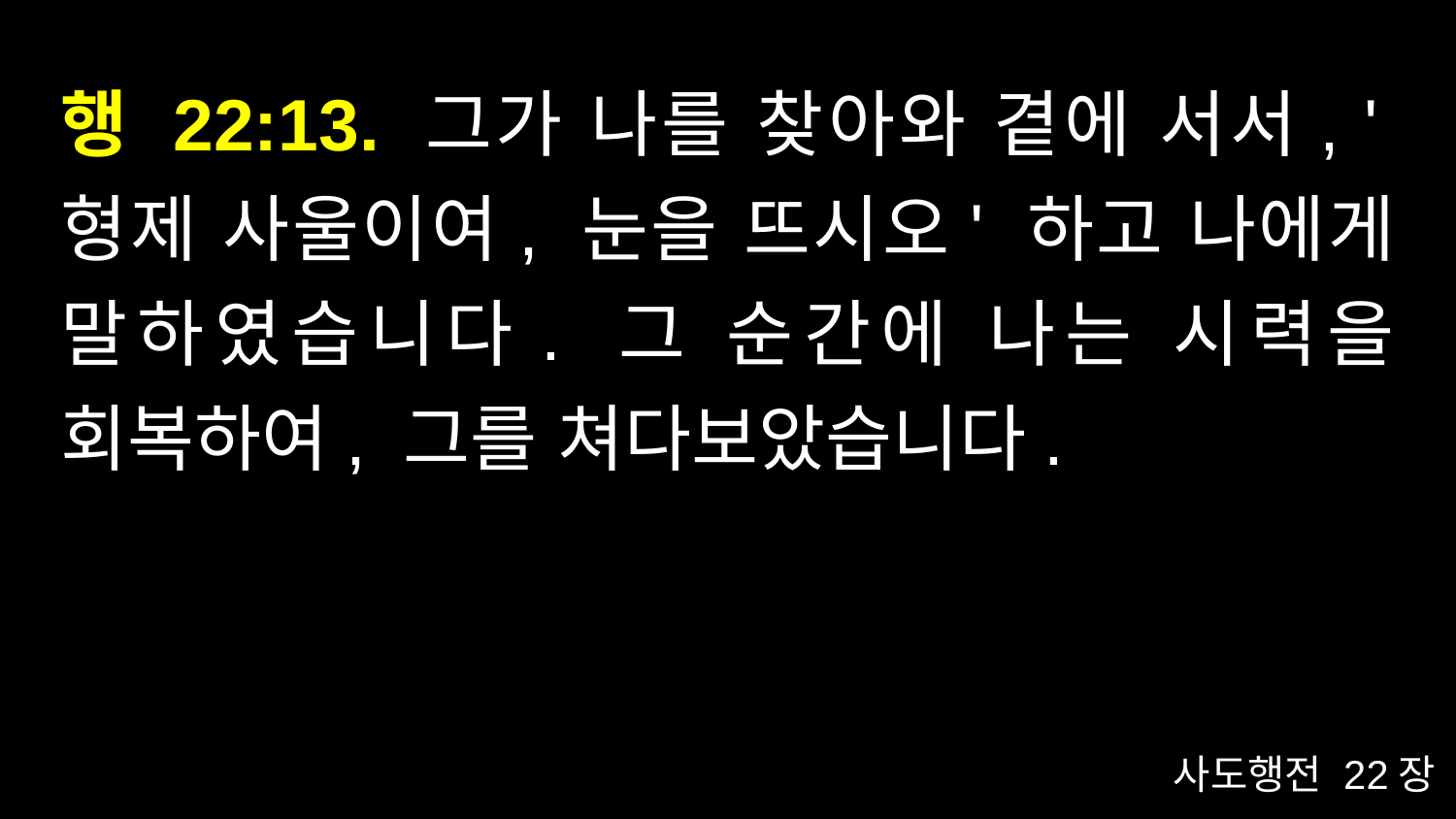

# 행 22:13. 그가 나를 찾아와 곁에 서서, '형제 사울이여, 눈을 뜨시오' 하고 나에게 말하였습니다. 그 순간에 나는 시력을 회복하여, 그를 쳐다보았습니다.
사도행전 22장